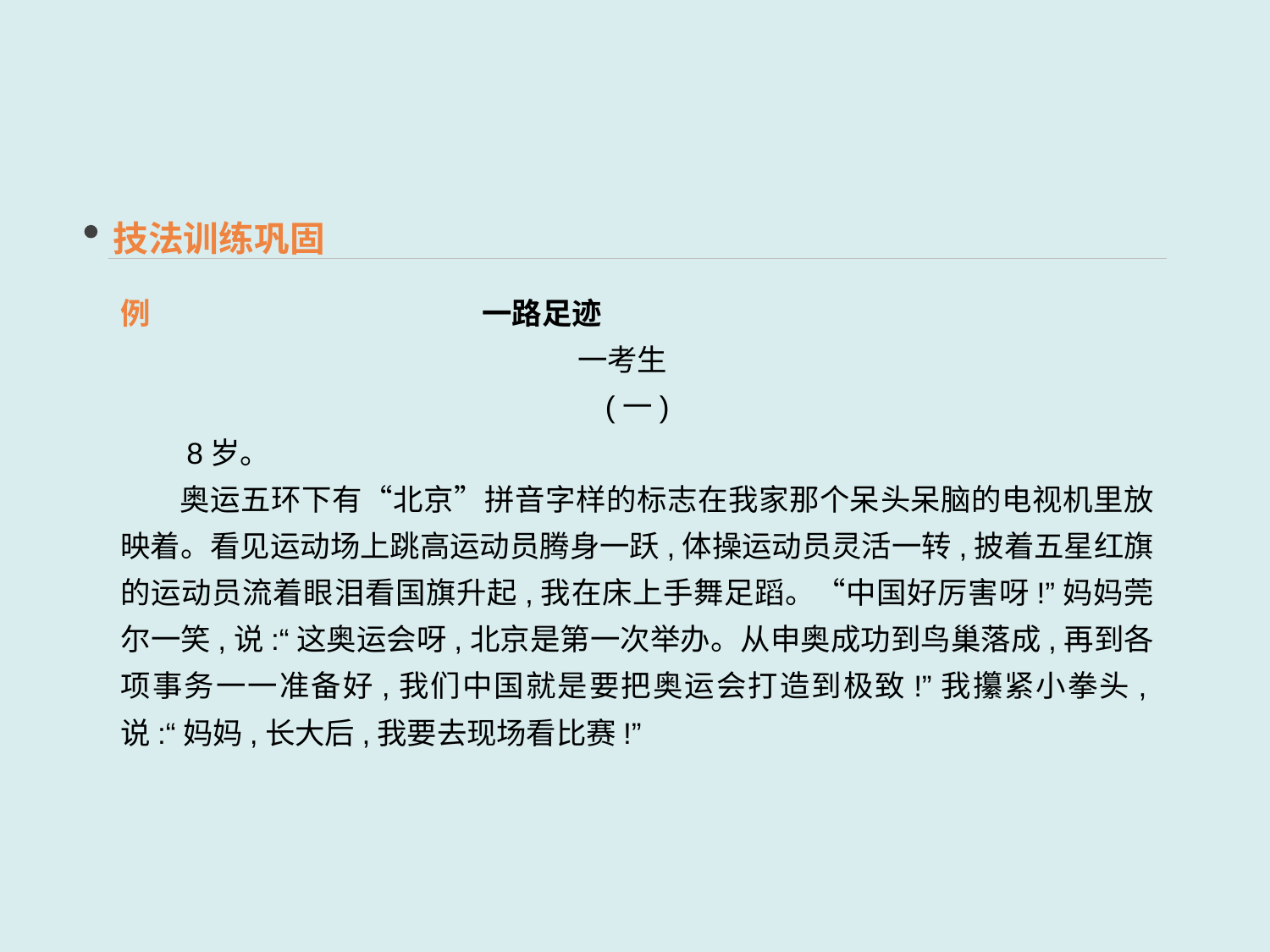

技法训练巩固

例                                                 一路足迹
一考生
(一)
        8岁。
       奥运五环下有“北京”拼音字样的标志在我家那个呆头呆脑的电视机里放映着。看见运动场上跳高运动员腾身一跃,体操运动员灵活一转,披着五星红旗的运动员流着眼泪看国旗升起,我在床上手舞足蹈。“中国好厉害呀!”妈妈莞尔一笑,说:“这奥运会呀,北京是第一次举办。从申奥成功到鸟巢落成,再到各项事务一一准备好,我们中国就是要把奥运会打造到极致!”我攥紧小拳头,说:“妈妈,长大后,我要去现场看比赛!”